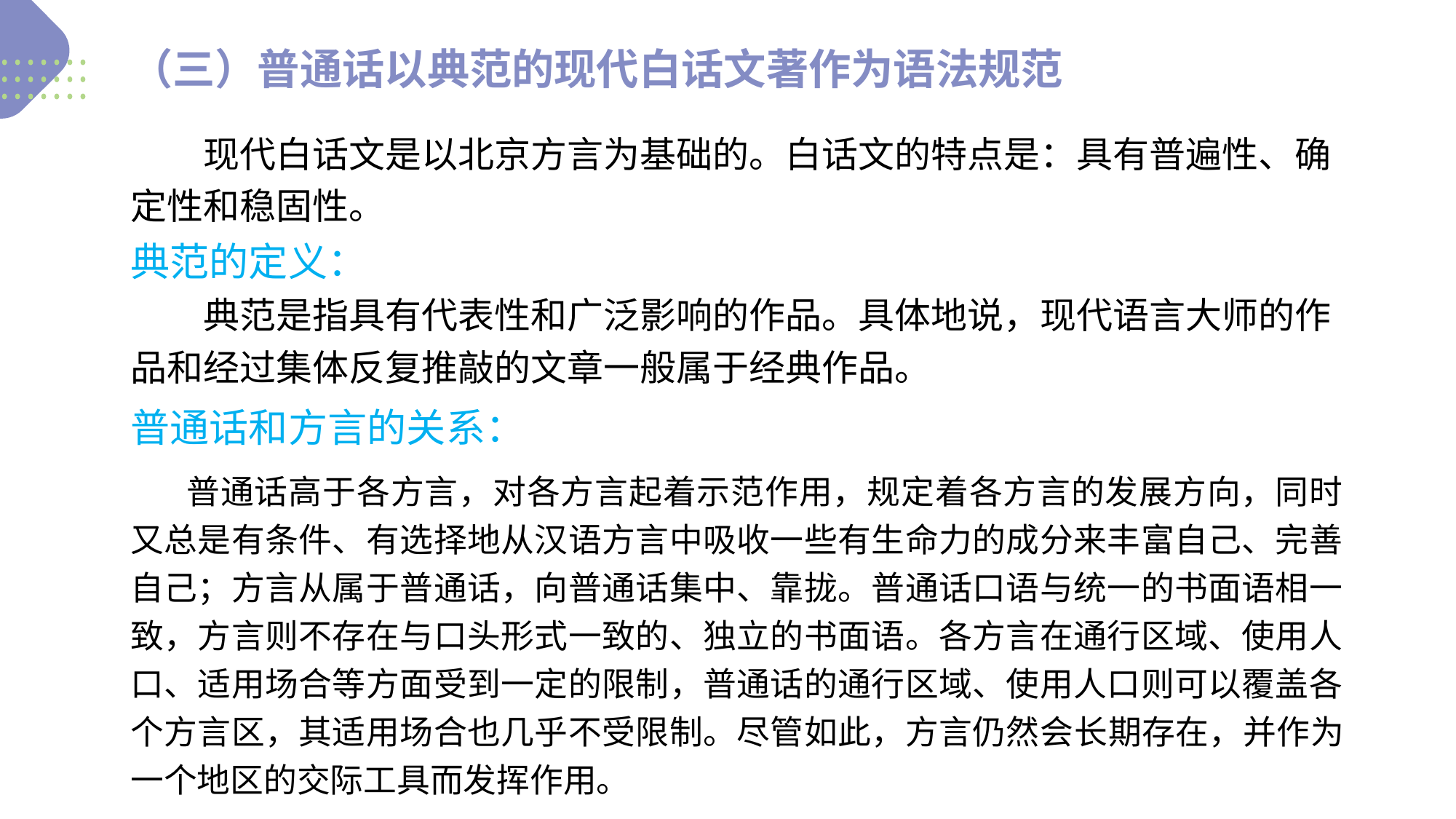

（三）普通话以典范的现代白话文著作为语法规范

　　现代白话文是以北京方言为基础的。白话文的特点是：具有普遍性、确定性和稳固性。
典范的定义：
　　典范是指具有代表性和广泛影响的作品。具体地说，现代语言大师的作品和经过集体反复推敲的文章一般属于经典作品。
普通话和方言的关系：
　　普通话高于各方言，对各方言起着示范作用，规定着各方言的发展方向，同时又总是有条件、有选择地从汉语方言中吸收一些有生命力的成分来丰富自己、完善自己；方言从属于普通话，向普通话集中、靠拢。普通话口语与统一的书面语相一致，方言则不存在与口头形式一致的、独立的书面语。各方言在通行区域、使用人口、适用场合等方面受到一定的限制，普通话的通行区域、使用人口则可以覆盖各个方言区，其适用场合也几乎不受限制。尽管如此，方言仍然会长期存在，并作为一个地区的交际工具而发挥作用。